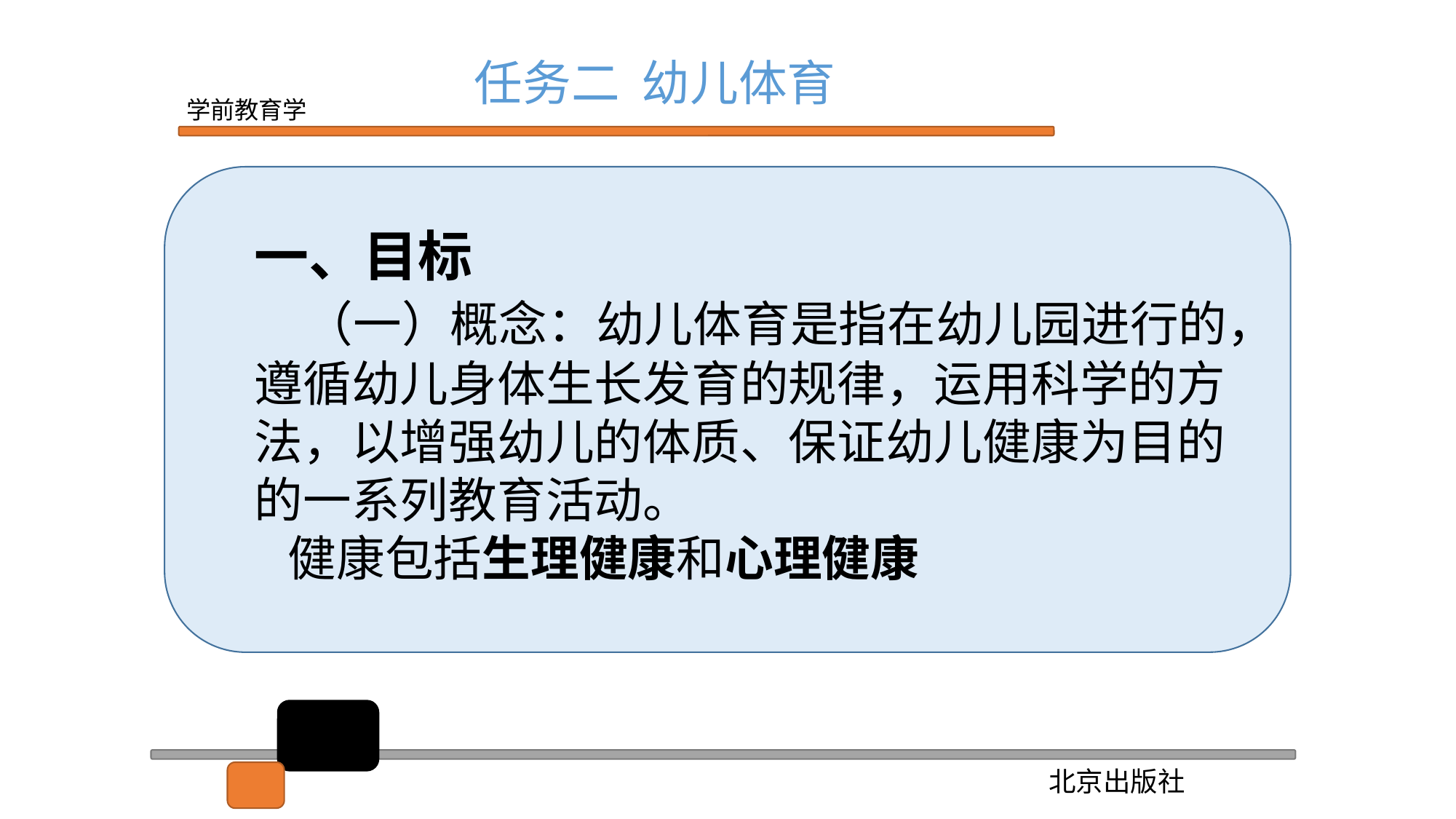

任务二  幼儿体育

一、目标
   （一）概念：幼儿体育是指在幼儿园进行的，遵循幼儿身体生长发育的规律，运用科学的方法，以增强幼儿的体质、保证幼儿健康为目的的一系列教育活动。
  健康包括生理健康和心理健康